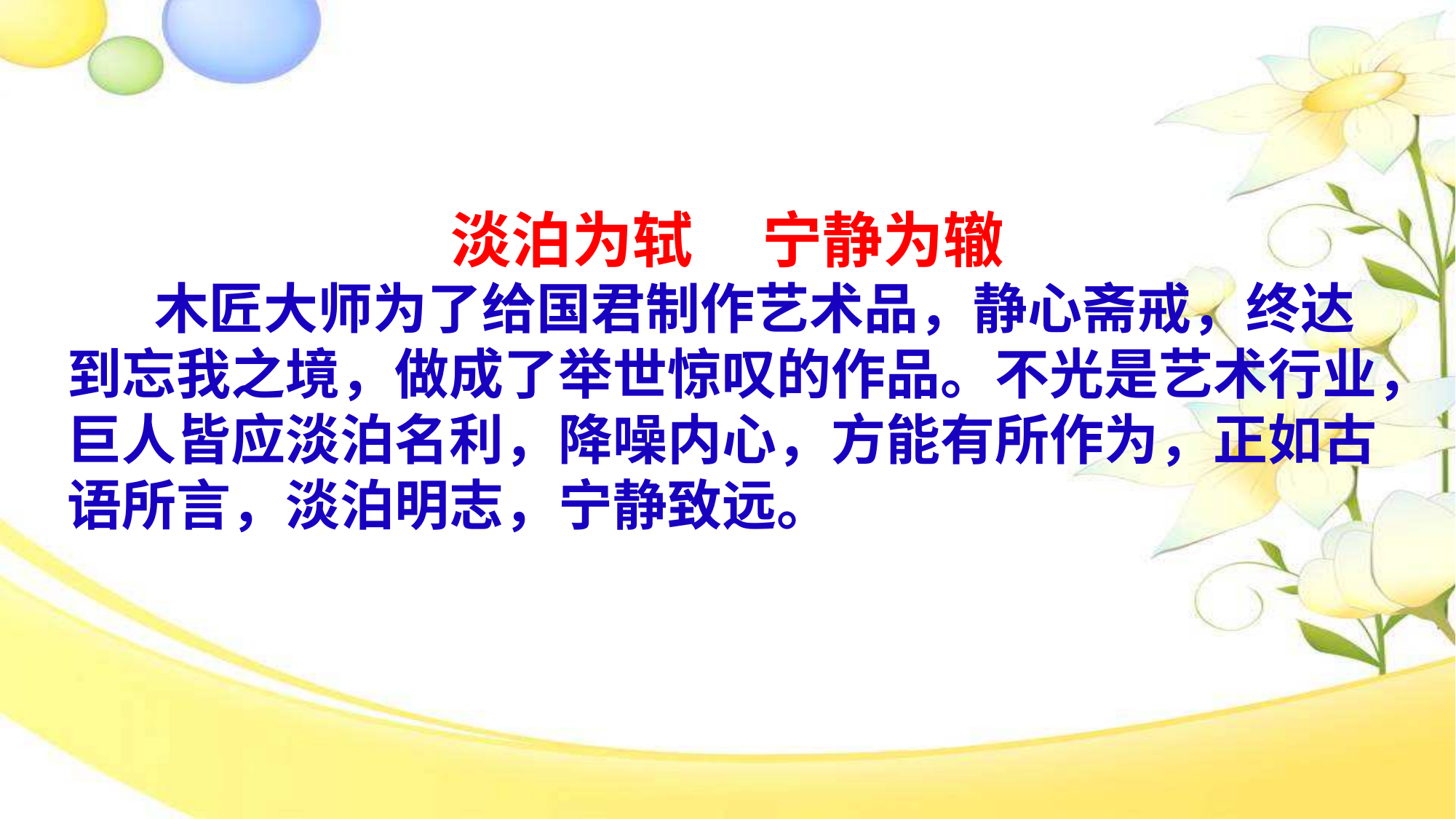

淡泊为轼     宁静为辙
      木匠大师为了给国君制作艺术品，静心斋戒，终达到忘我之境，做成了举世惊叹的作品。不光是艺术行业，巨人皆应淡泊名利，降噪内心，方能有所作为，正如古语所言，淡泊明志，宁静致远。